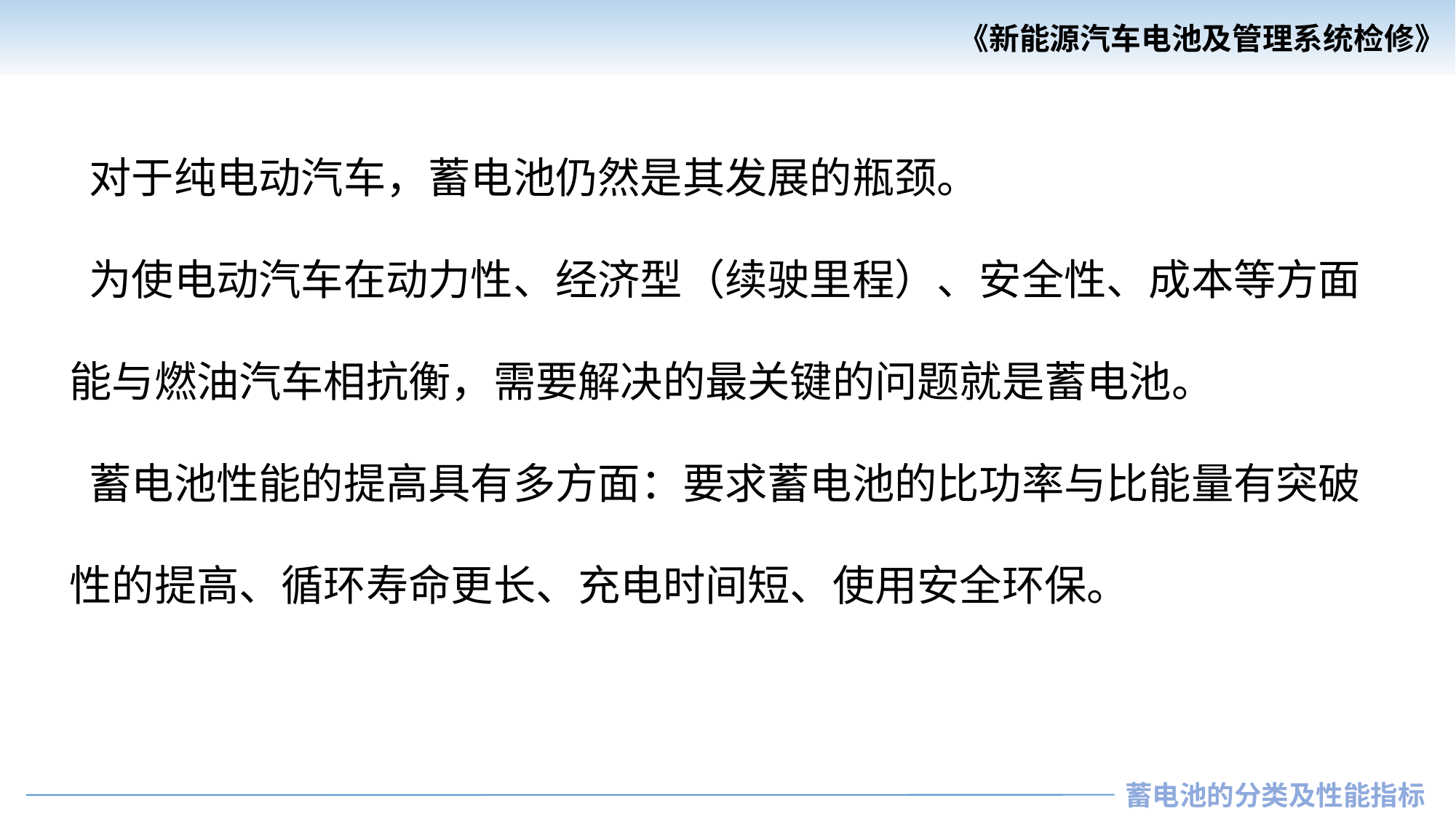

对于纯电动汽车，蓄电池仍然是其发展的瓶颈。
 为使电动汽车在动力性、经济型（续驶里程）、安全性、成本等方面能与燃油汽车相抗衡，需要解决的最关键的问题就是蓄电池。
 蓄电池性能的提高具有多方面：要求蓄电池的比功率与比能量有突破性的提高、循环寿命更长、充电时间短、使用安全环保。